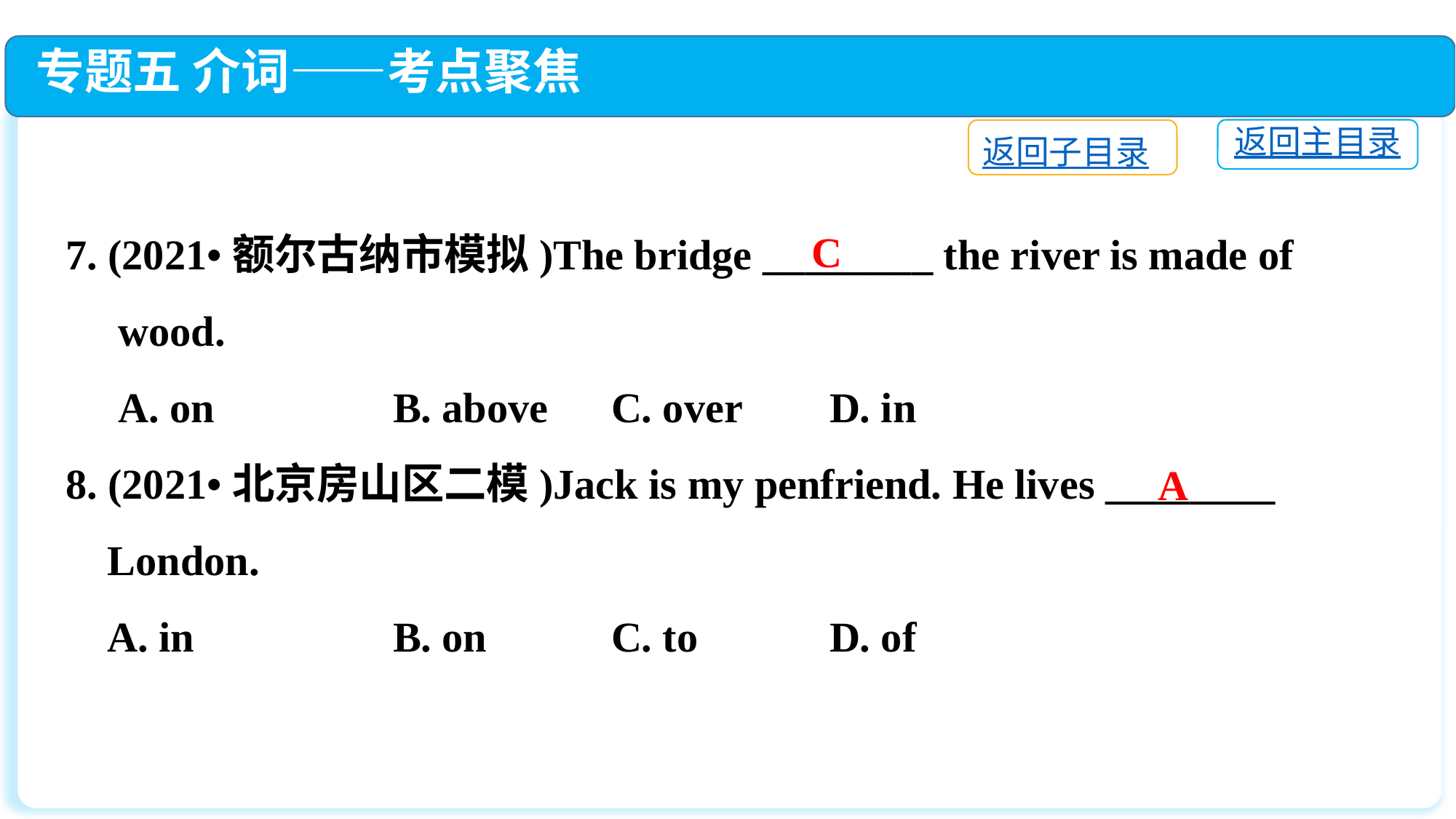

专题五 介词——考点聚焦

返回主目录

返回子目录
7. (2021•额尔古纳市模拟)The bridge ________ the river is made of
     wood.
     A. on		B. above	C. over	D. in
8. (2021•北京房山区二模)Jack is my penfriend. He lives ________
    London.
    A. in		B. on		C. to		D. of
C
A